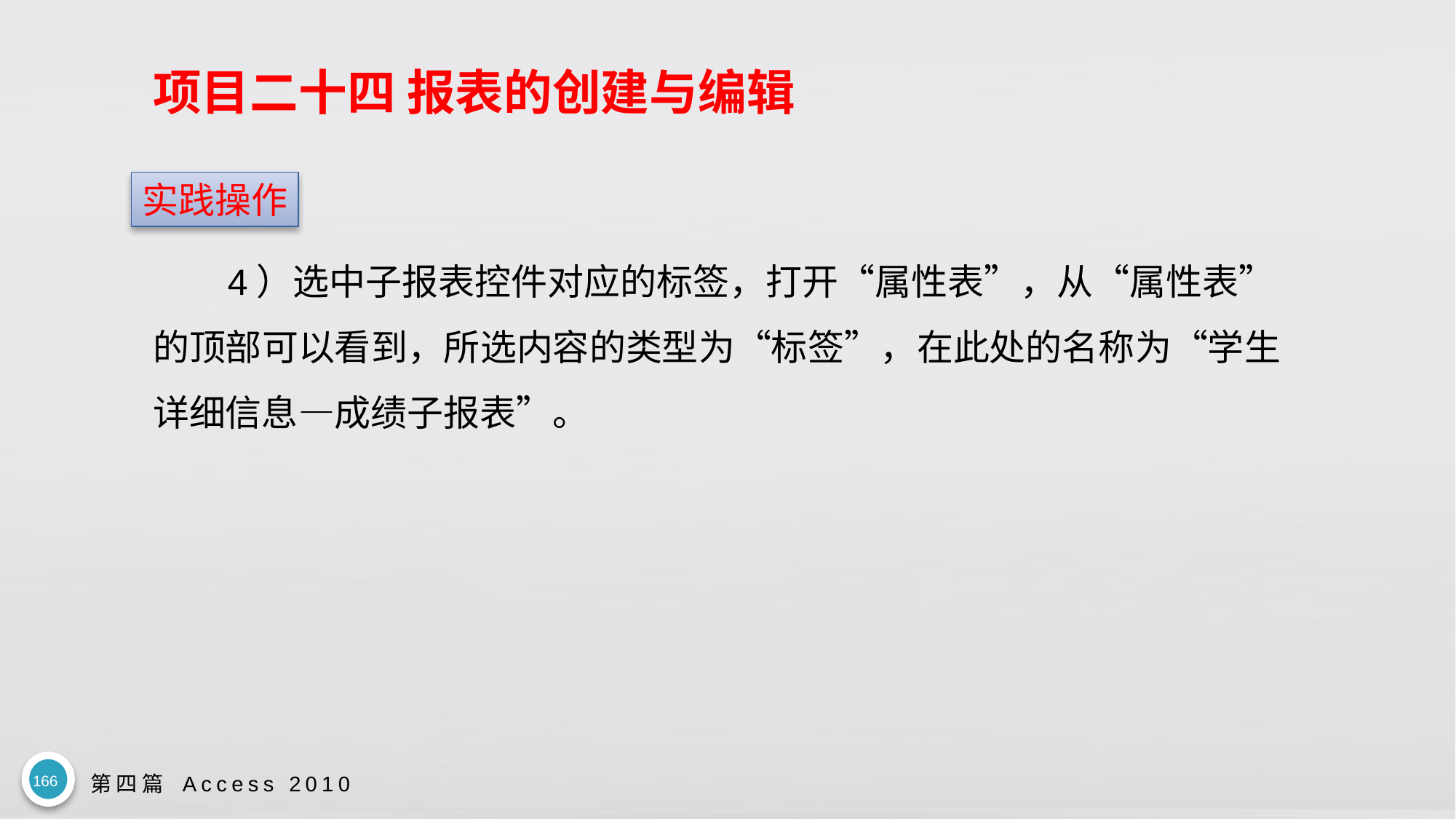

# 项目二十四 报表的创建与编辑
实践操作
4）选中子报表控件对应的标签，打开“属性表”，从“属性表”的顶部可以看到，所选内容的类型为“标签”，在此处的名称为“学生详细信息—成绩子报表”。
166